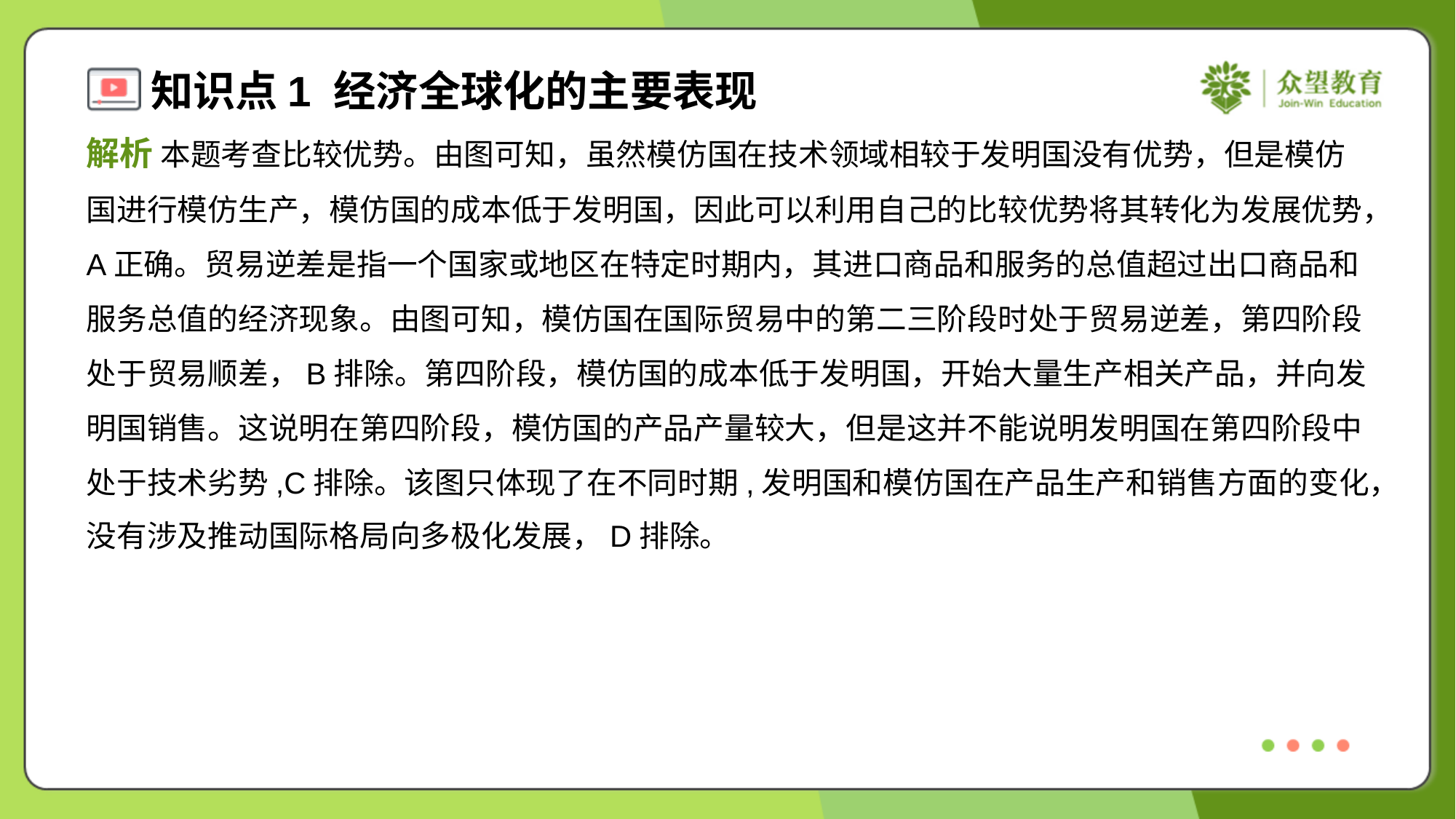

解析 本题考查比较优势。由图可知，虽然模仿国在技术领域相较于发明国没有优势，但是模仿
国进行模仿生产，模仿国的成本低于发明国，因此可以利用自己的比较优势将其转化为发展优势，
A正确。贸易逆差是指一个国家或地区在特定时期内，其进口商品和服务的总值超过出口商品和
服务总值的经济现象。由图可知，模仿国在国际贸易中的第二三阶段时处于贸易逆差，第四阶段
处于贸易顺差，B排除。第四阶段，模仿国的成本低于发明国，开始大量生产相关产品，并向发
明国销售。这说明在第四阶段，模仿国的产品产量较大，但是这并不能说明发明国在第四阶段中
处于技术劣势,C排除。该图只体现了在不同时期,发明国和模仿国在产品生产和销售方面的变化，
没有涉及推动国际格局向多极化发展，D排除。